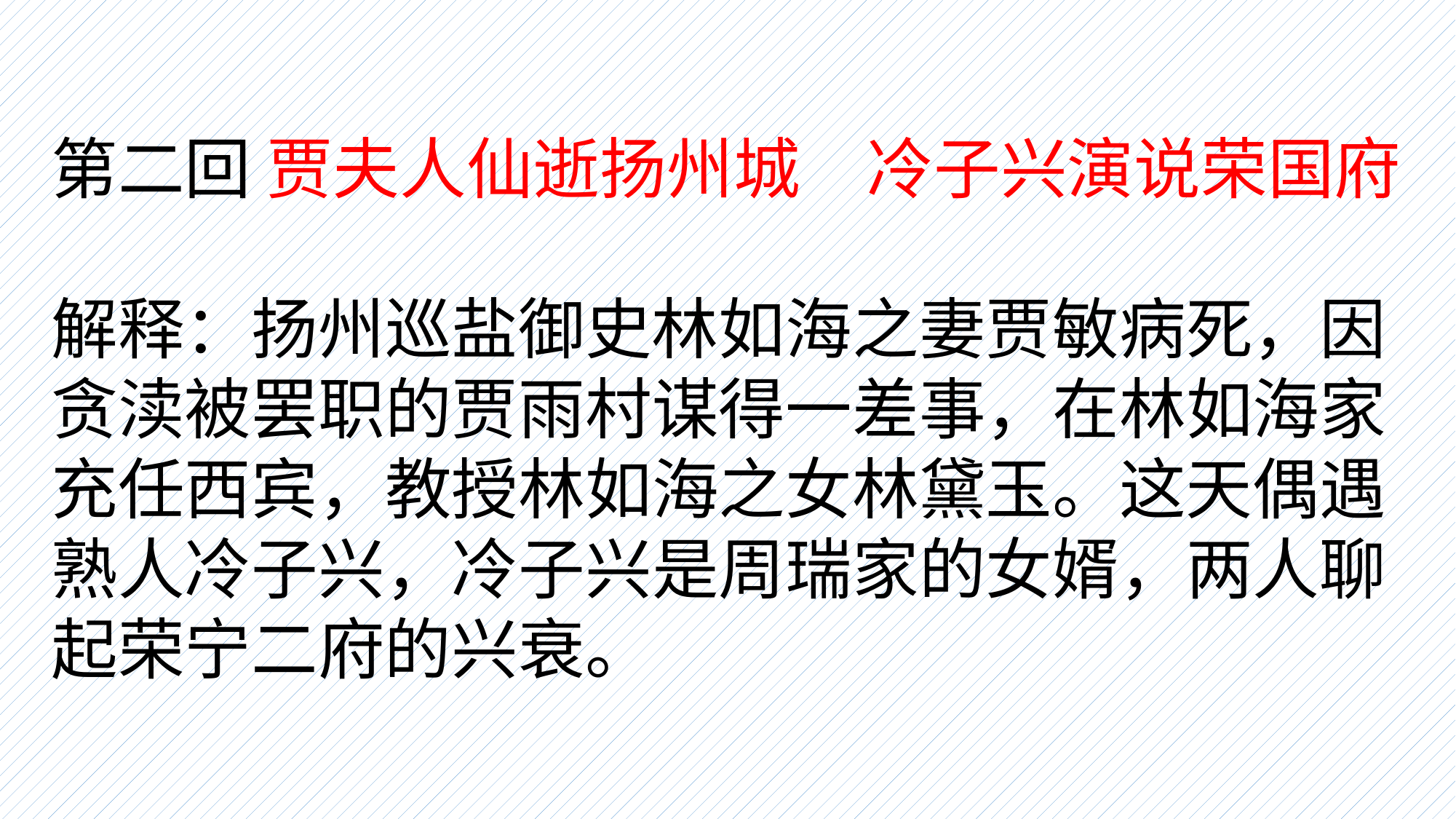

第二回 贾夫人仙逝扬州城　冷子兴演说荣国府

解释：扬州巡盐御史林如海之妻贾敏病死，因贪渎被罢职的贾雨村谋得一差事，在林如海家充任西宾，教授林如海之女林黛玉。这天偶遇熟人冷子兴，冷子兴是周瑞家的女婿，两人聊起荣宁二府的兴衰。